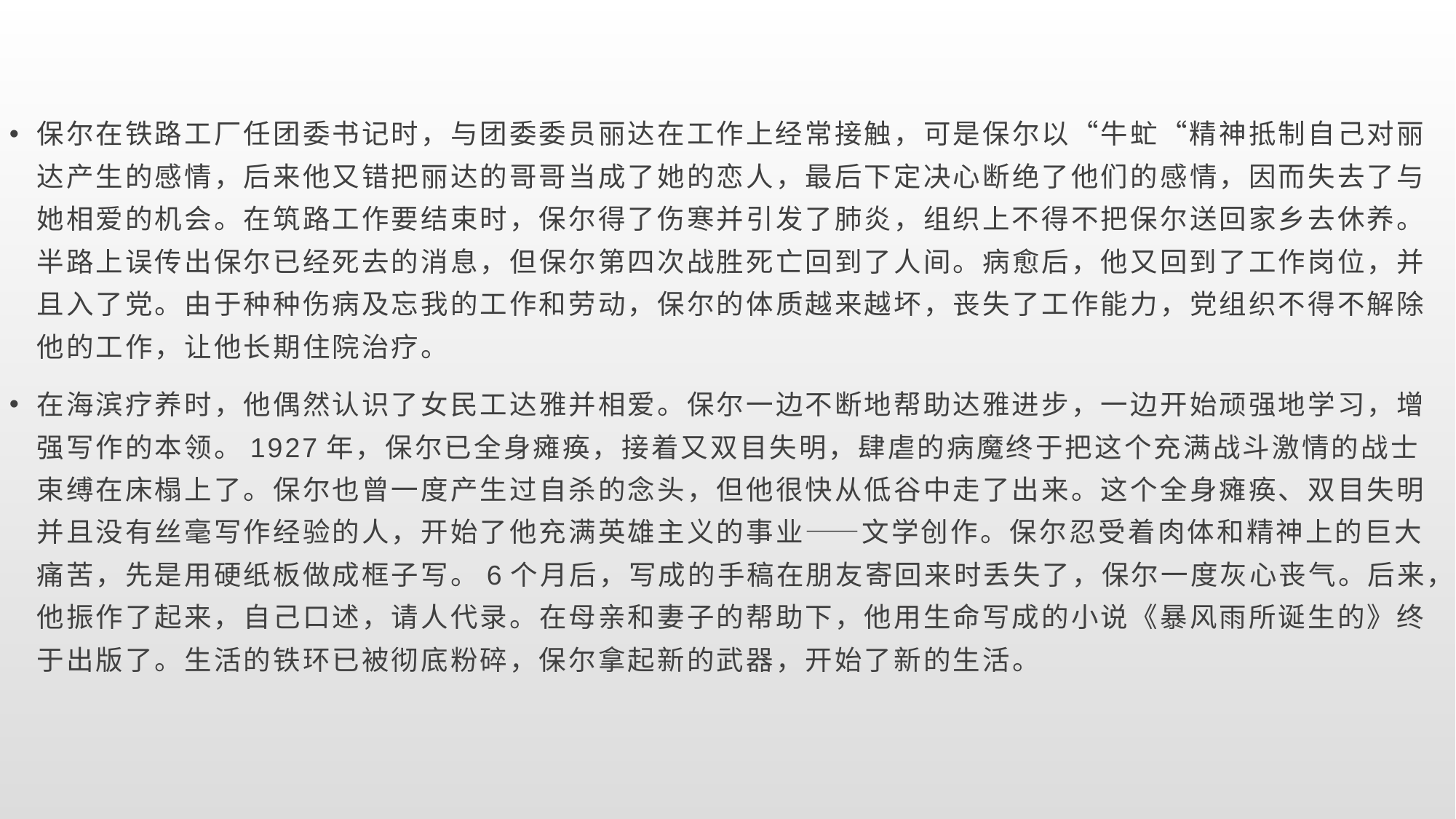

保尔在铁路工厂任团委书记时，与团委委员丽达在工作上经常接触，可是保尔以“牛虻“精神抵制自己对丽达产生的感情，后来他又错把丽达的哥哥当成了她的恋人，最后下定决心断绝了他们的感情，因而失去了与她相爱的机会。在筑路工作要结束时，保尔得了伤寒并引发了肺炎，组织上不得不把保尔送回家乡去休养。半路上误传出保尔已经死去的消息，但保尔第四次战胜死亡回到了人间。病愈后，他又回到了工作岗位，并且入了党。由于种种伤病及忘我的工作和劳动，保尔的体质越来越坏，丧失了工作能力，党组织不得不解除他的工作，让他长期住院治疗。
在海滨疗养时，他偶然认识了女民工达雅并相爱。保尔一边不断地帮助达雅进步，一边开始顽强地学习，增强写作的本领。1927年，保尔已全身瘫痪，接着又双目失明，肆虐的病魔终于把这个充满战斗激情的战士束缚在床榻上了。保尔也曾一度产生过自杀的念头，但他很快从低谷中走了出来。这个全身瘫痪、双目失明并且没有丝毫写作经验的人，开始了他充满英雄主义的事业——文学创作。保尔忍受着肉体和精神上的巨大痛苦，先是用硬纸板做成框子写。6个月后，写成的手稿在朋友寄回来时丢失了，保尔一度灰心丧气。后来，他振作了起来，自己口述，请人代录。在母亲和妻子的帮助下，他用生命写成的小说《暴风雨所诞生的》终于出版了。生活的铁环已被彻底粉碎，保尔拿起新的武器，开始了新的生活。